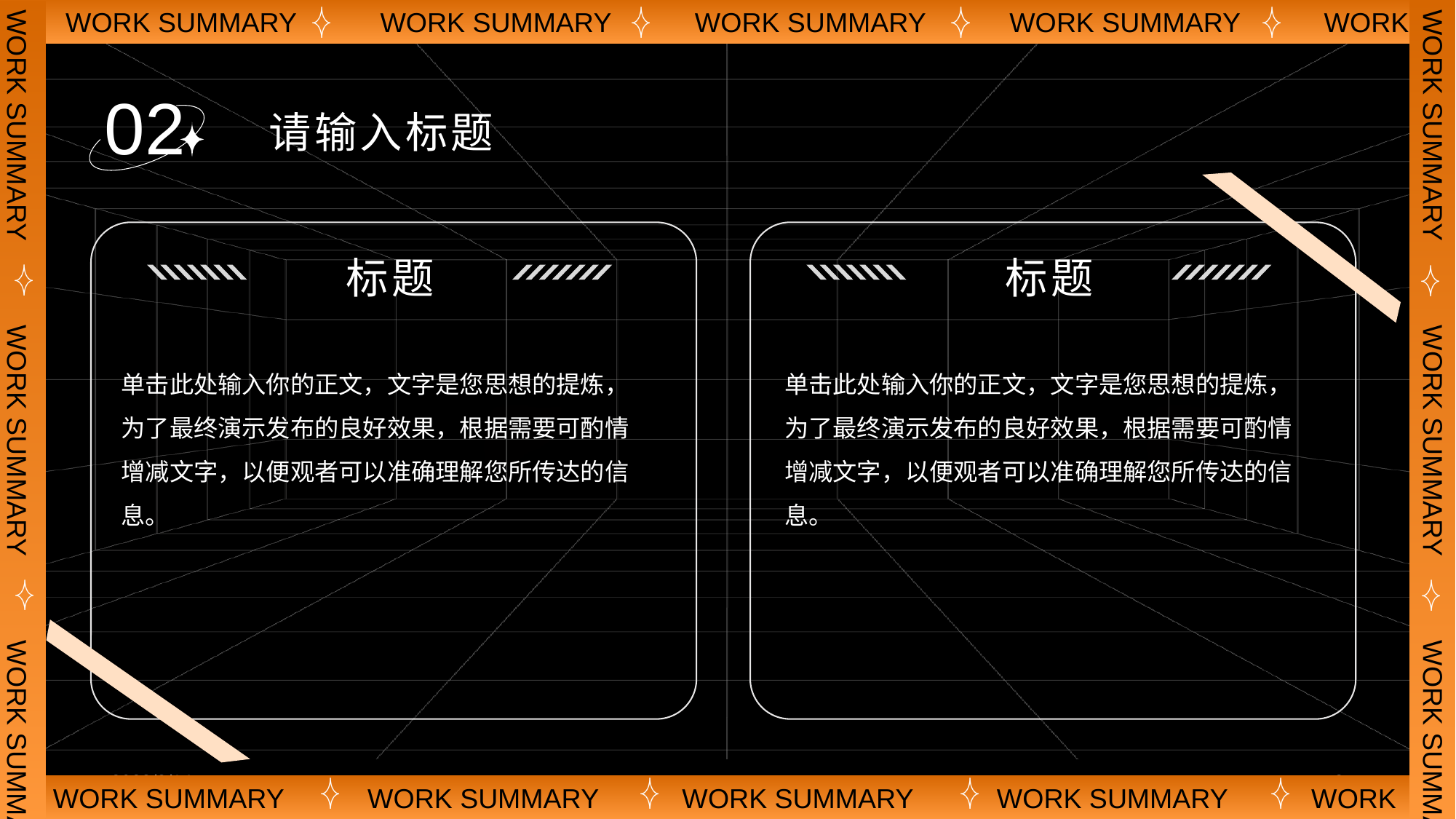

02

请输入标题

标题

标题

单击此处输入你的正文，文字是您思想的提炼，为了最终演示发布的良好效果，根据需要可酌情增减文字，以便观者可以准确理解您所传达的信息。
单击此处输入你的正文，文字是您思想的提炼，为了最终演示发布的良好效果，根据需要可酌情增减文字，以便观者可以准确理解您所传达的信息。